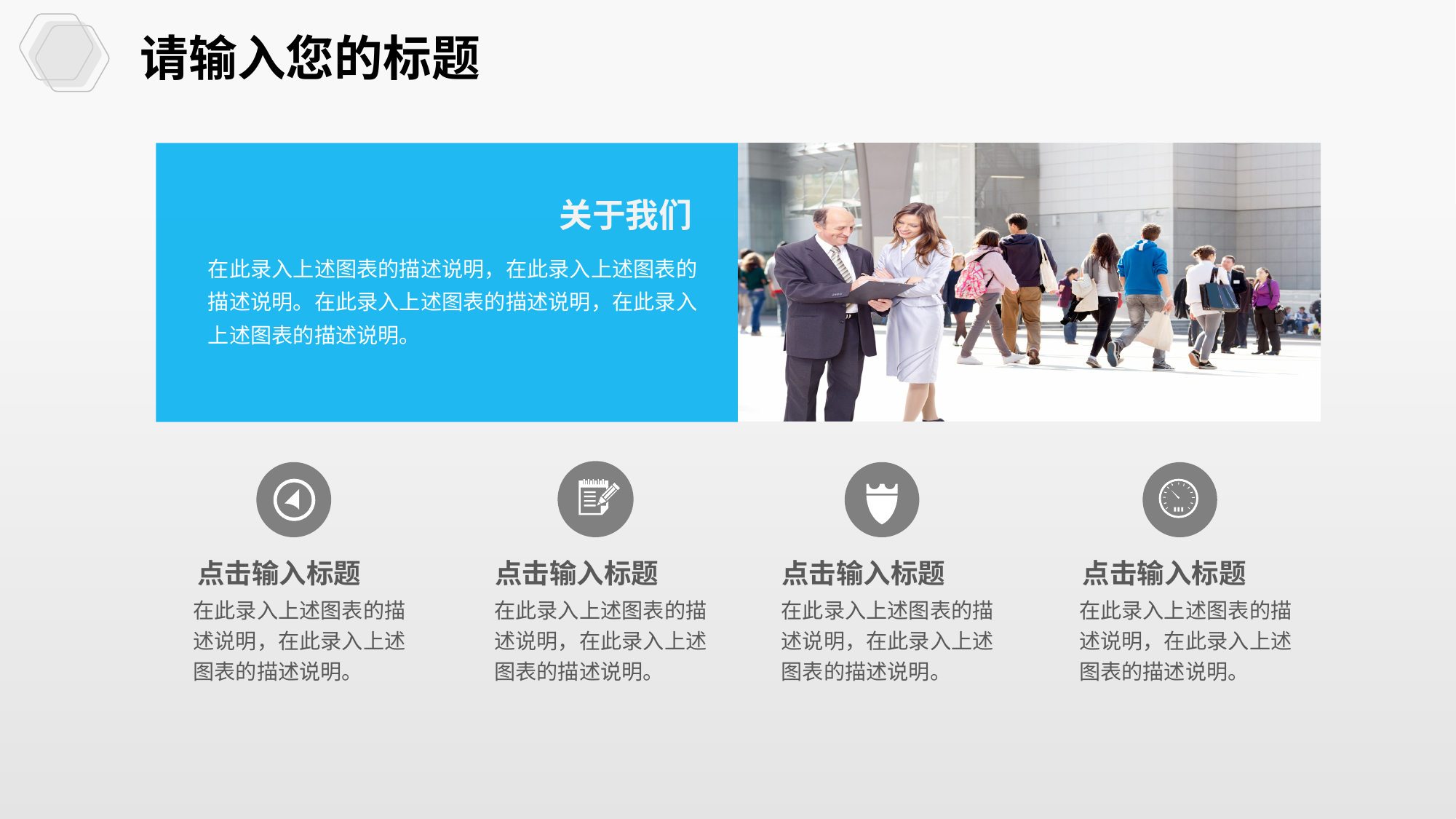

请输入您的标题

关于我们
在此录入上述图表的描述说明，在此录入上述图表的描述说明。在此录入上述图表的描述说明，在此录入上述图表的描述说明。

点击输入标题
点击输入标题
点击输入标题
点击输入标题
在此录入上述图表的描述说明，在此录入上述图表的描述说明。
在此录入上述图表的描述说明，在此录入上述图表的描述说明。
在此录入上述图表的描述说明，在此录入上述图表的描述说明。
在此录入上述图表的描述说明，在此录入上述图表的描述说明。